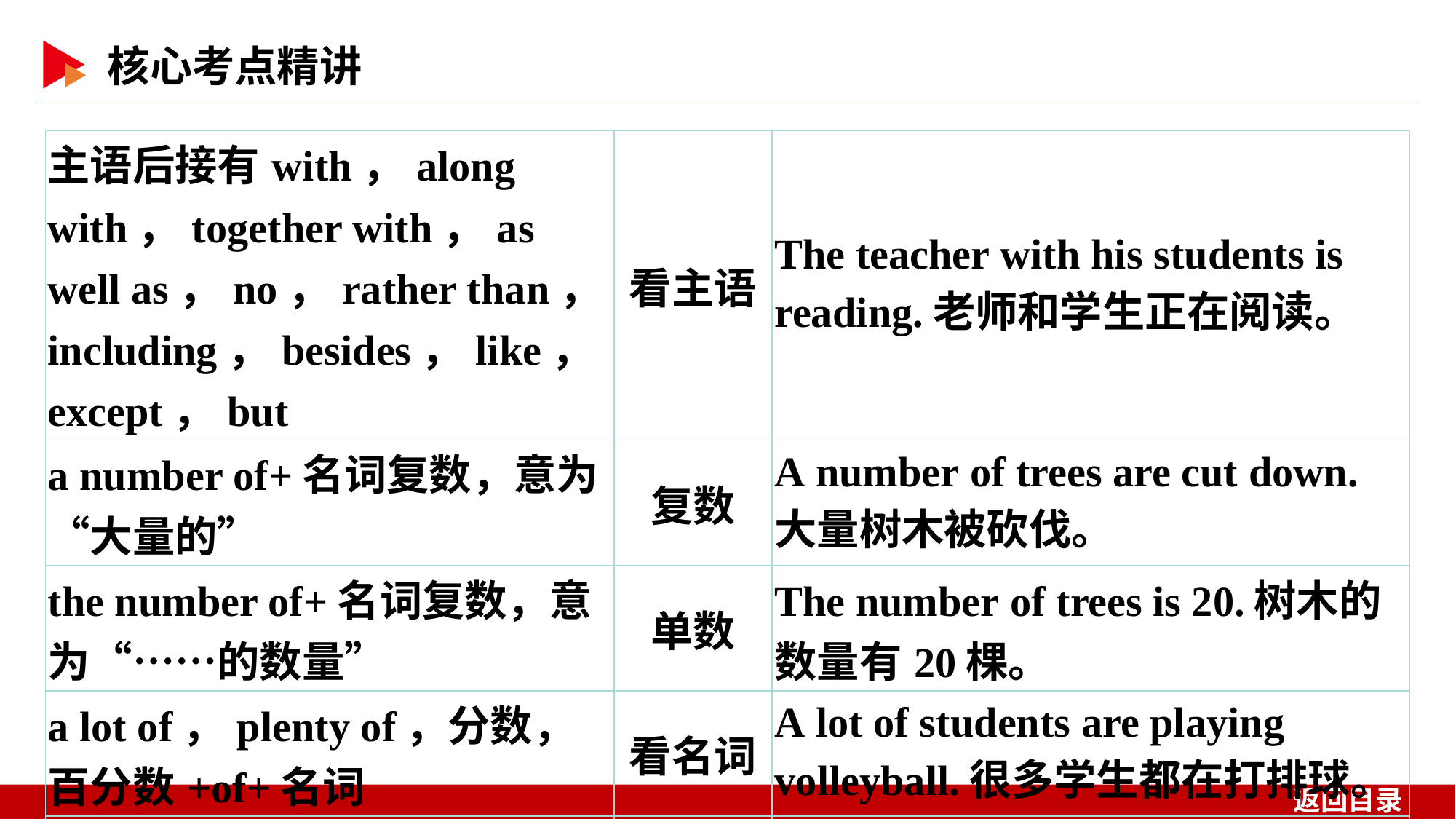

| 主语后接有with，along with，together with，as well as，no，rather than，including，besides，like，except，but | 看主语 | The teacher with his students is reading.老师和学生正在阅读。 |
| --- | --- | --- |
| a number of+名词复数，意为“大量的” | 复数 | A number of trees are cut down.大量树木被砍伐。 |
| the number of+名词复数，意为“……的数量” | 单数 | The number of trees is 20.树木的数量有20棵。 |
| a lot of，plenty of，分数，百分数+of+名词 | 看名词 | A lot of students are playing volleyball.很多学生都在打排球。 |
| a pair of+复数名词 | 单数 | A pair of glasses is on the table.一副眼镜在桌子上。 |